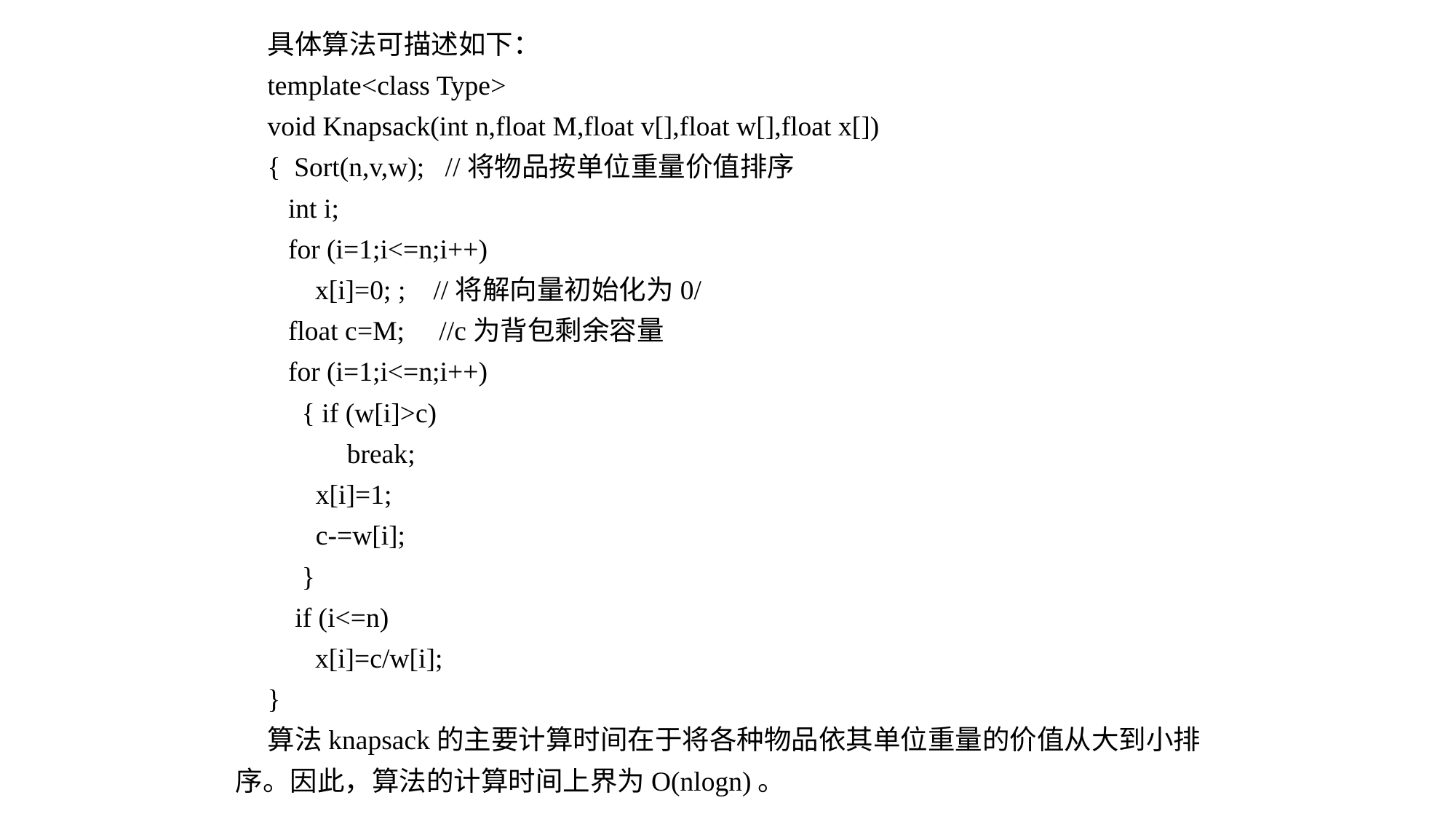

具体算法可描述如下：
template<class Type>
void Knapsack(int n,float M,float v[],float w[],float x[])
{  Sort(n,v,w);   //将物品按单位重量价值排序
   int i;
   for (i=1;i<=n;i++)
x[i]=0; ;    //将解向量初始化为0/
   float c=M;     //c为背包剩余容量
   for (i=1;i<=n;i++)
     { if (w[i]>c)
break;
       x[i]=1;
       c-=w[i];
     }
    if (i<=n)
x[i]=c/w[i];
}
算法knapsack的主要计算时间在于将各种物品依其单位重量的价值从大到小排序。因此，算法的计算时间上界为O(nlogn)。